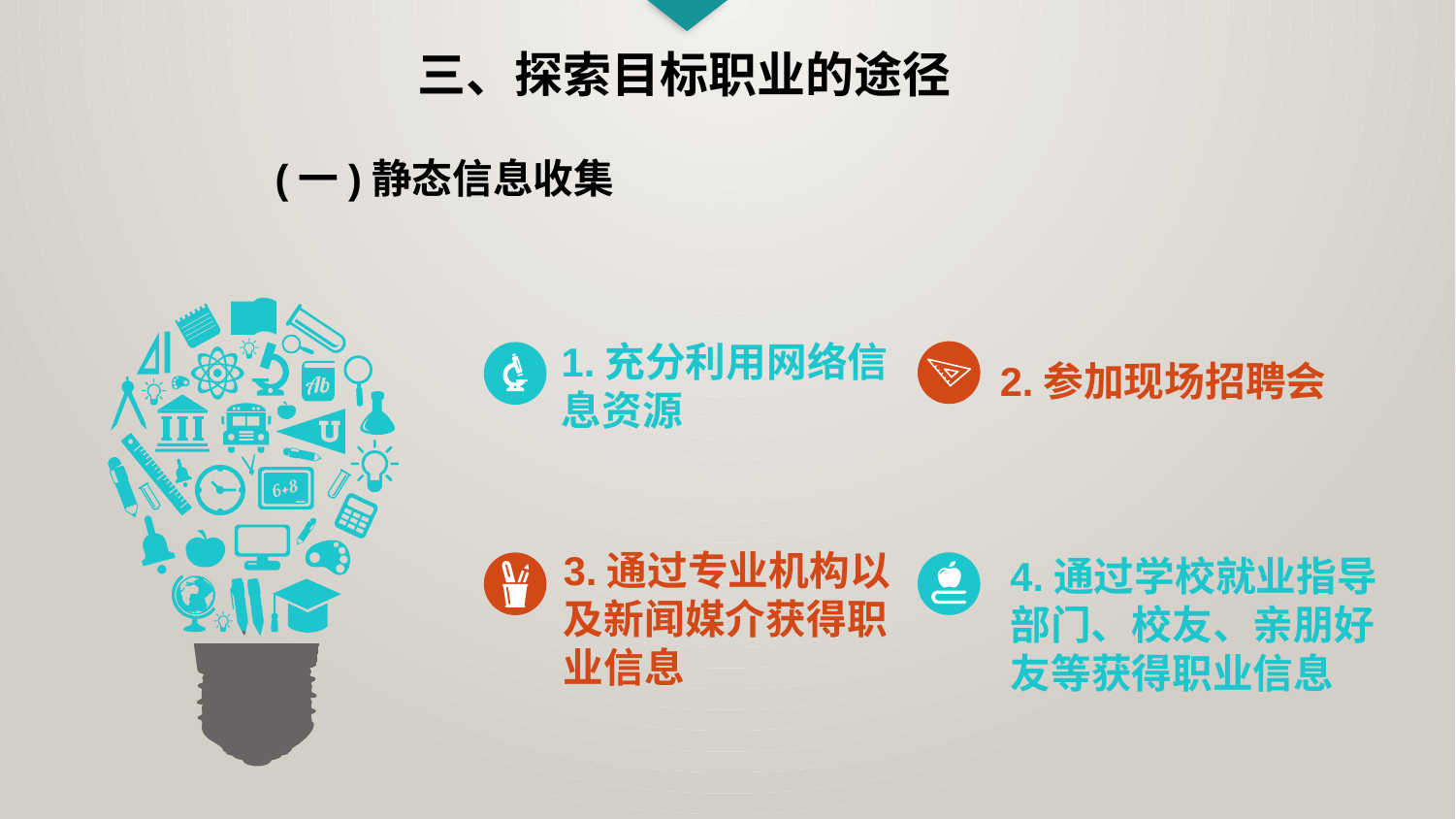

三、探索目标职业的途径
(一)静态信息收集

2.参加现场招聘会
1.充分利用网络信息资源

3.通过专业机构以及新闻媒介获得职业信息

4.通过学校就业指导部门、校友、亲朋好友等获得职业信息